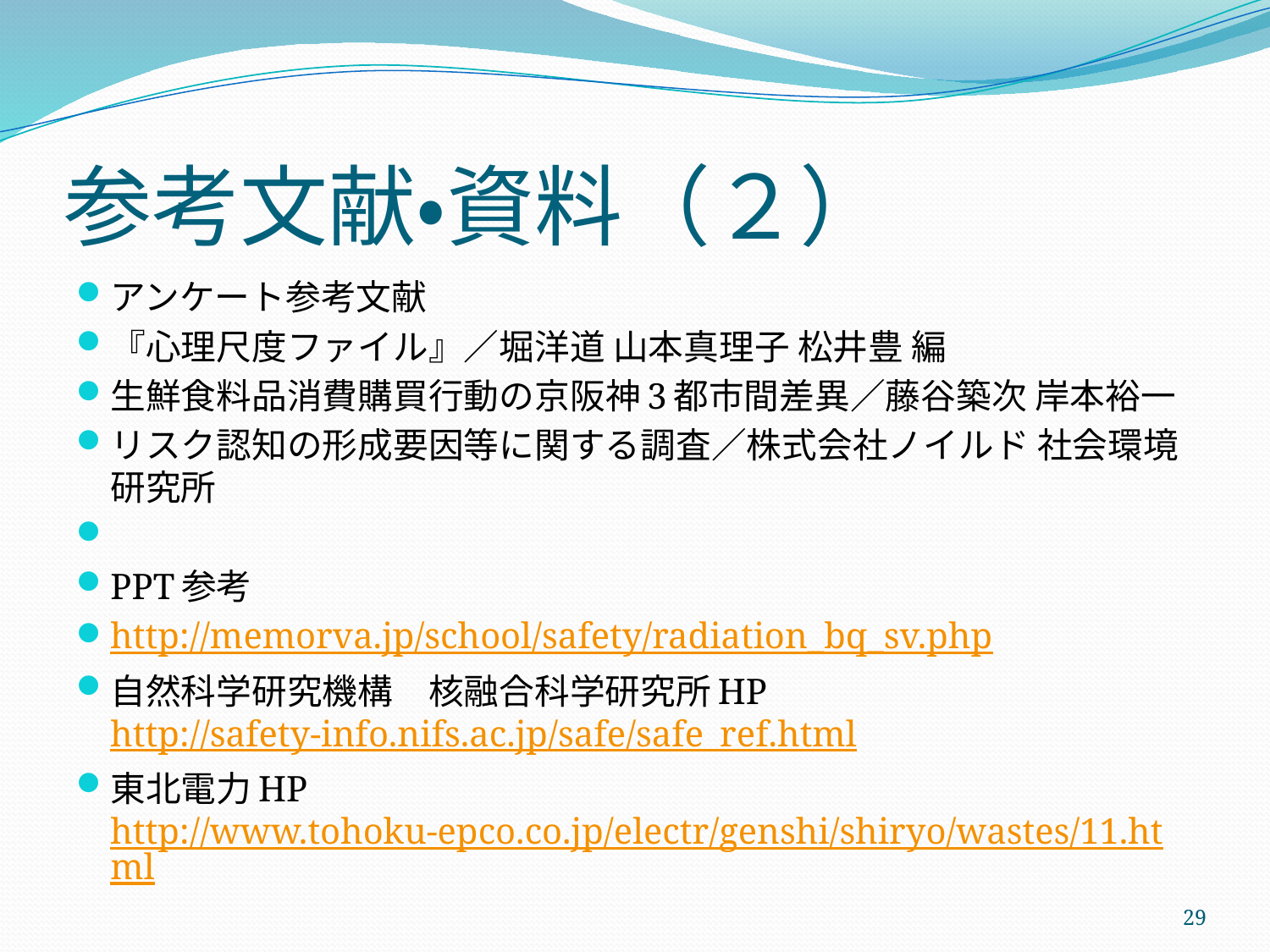

# 参考文献・資料（２）
アンケート参考文献
『心理尺度ファイル』／堀洋道 山本真理子 松井豊 編
生鮮食料品消費購買行動の京阪神3都市間差異／藤谷築次 岸本裕一
リスク認知の形成要因等に関する調査／株式会社ノイルド 社会環境研究所

PPT参考
http://memorva.jp/school/safety/radiation_bq_sv.php
自然科学研究機構　核融合科学研究所HP　http://safety-info.nifs.ac.jp/safe/safe_ref.html
東北電力HP　http://www.tohoku-epco.co.jp/electr/genshi/shiryo/wastes/11.html

29